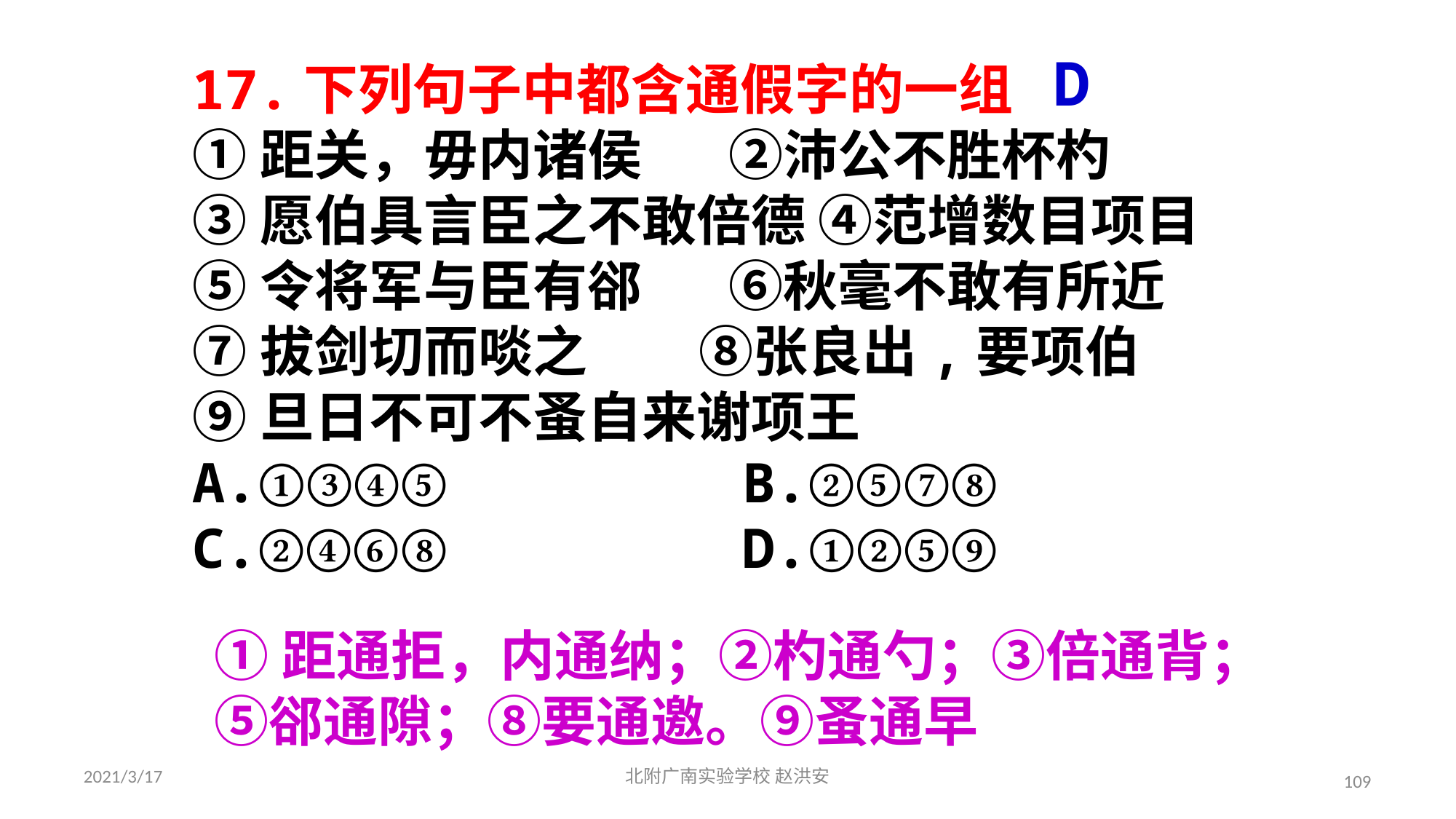

D
17.下列句子中都含通假字的一组
①距关，毋内诸侯       ②沛公不胜杯杓
③愿伯具言臣之不敢倍德 ④范增数目项目
⑤令将军与臣有郤       ⑥秋毫不敢有所近
⑦拔剑切而啖之         ⑧张良出,要项伯
⑨旦日不可不蚤自来谢项王
A.①③④⑤         B.②⑤⑦⑧
C.②④⑥⑧         D.①②⑤⑨
①距通拒，内通纳；②杓通勺；③倍通背；⑤郤通隙；⑧要通邀。⑨蚤通早
2021/3/17
北附广南实验学校 赵洪安
109